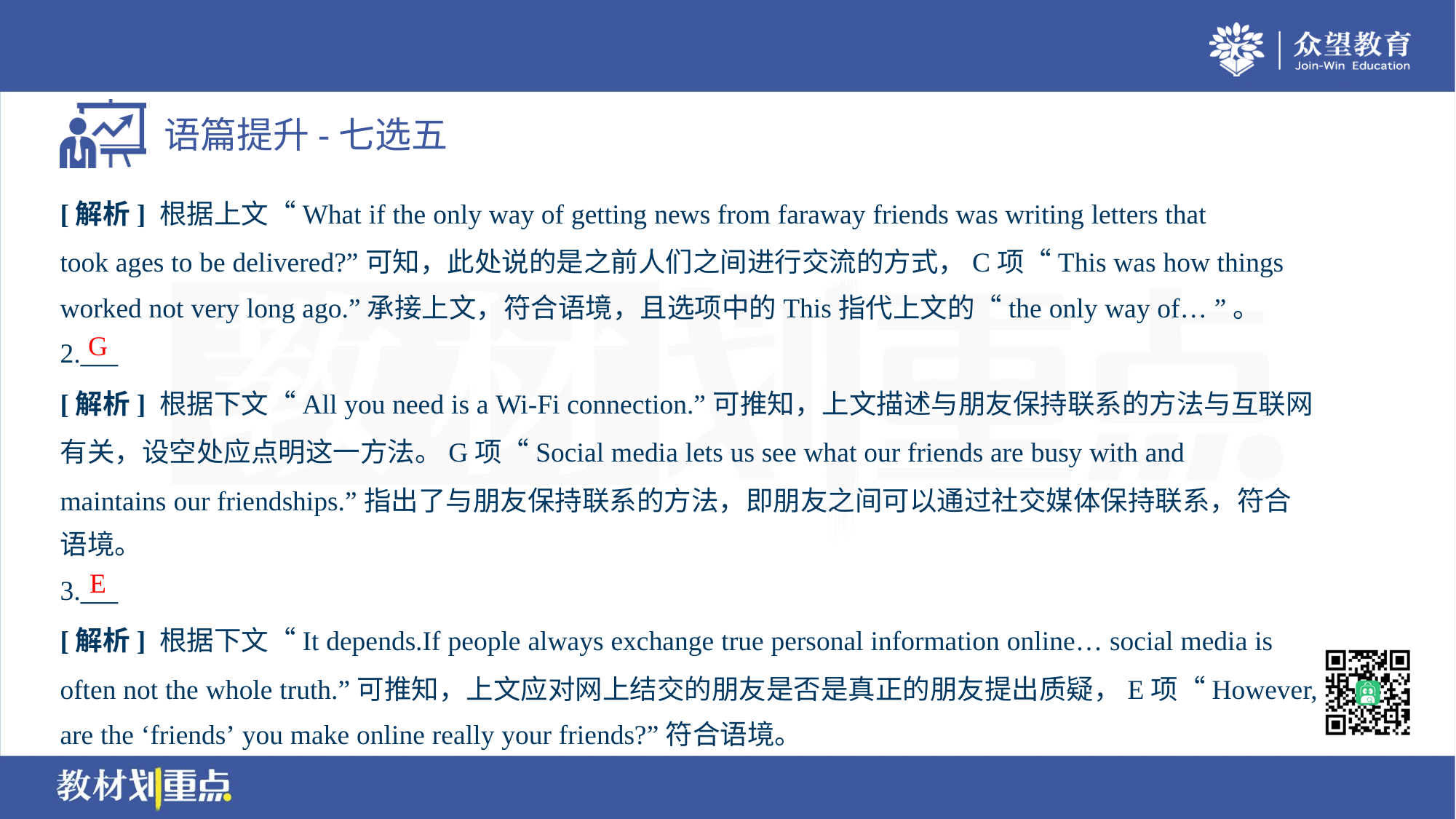

[解析] 根据上文“What if the only way of getting news from faraway friends was writing letters that
took ages to be delivered?”可知，此处说的是之前人们之间进行交流的方式，C项“This was how things
worked not very long ago.”承接上文，符合语境，且选项中的This指代上文的“the only way of… ”。
G
2.___
[解析] 根据下文“All you need is a Wi-Fi connection.”可推知，上文描述与朋友保持联系的方法与互联网
有关，设空处应点明这一方法。G项“Social media lets us see what our friends are busy with and
maintains our friendships.”指出了与朋友保持联系的方法，即朋友之间可以通过社交媒体保持联系，符合
语境。
E
3.___
[解析] 根据下文“It depends.If people always exchange true personal information online… social media is
often not the whole truth.”可推知，上文应对网上结交的朋友是否是真正的朋友提出质疑，E项“However,
are the ‘friends’ you make online really your friends?”符合语境。